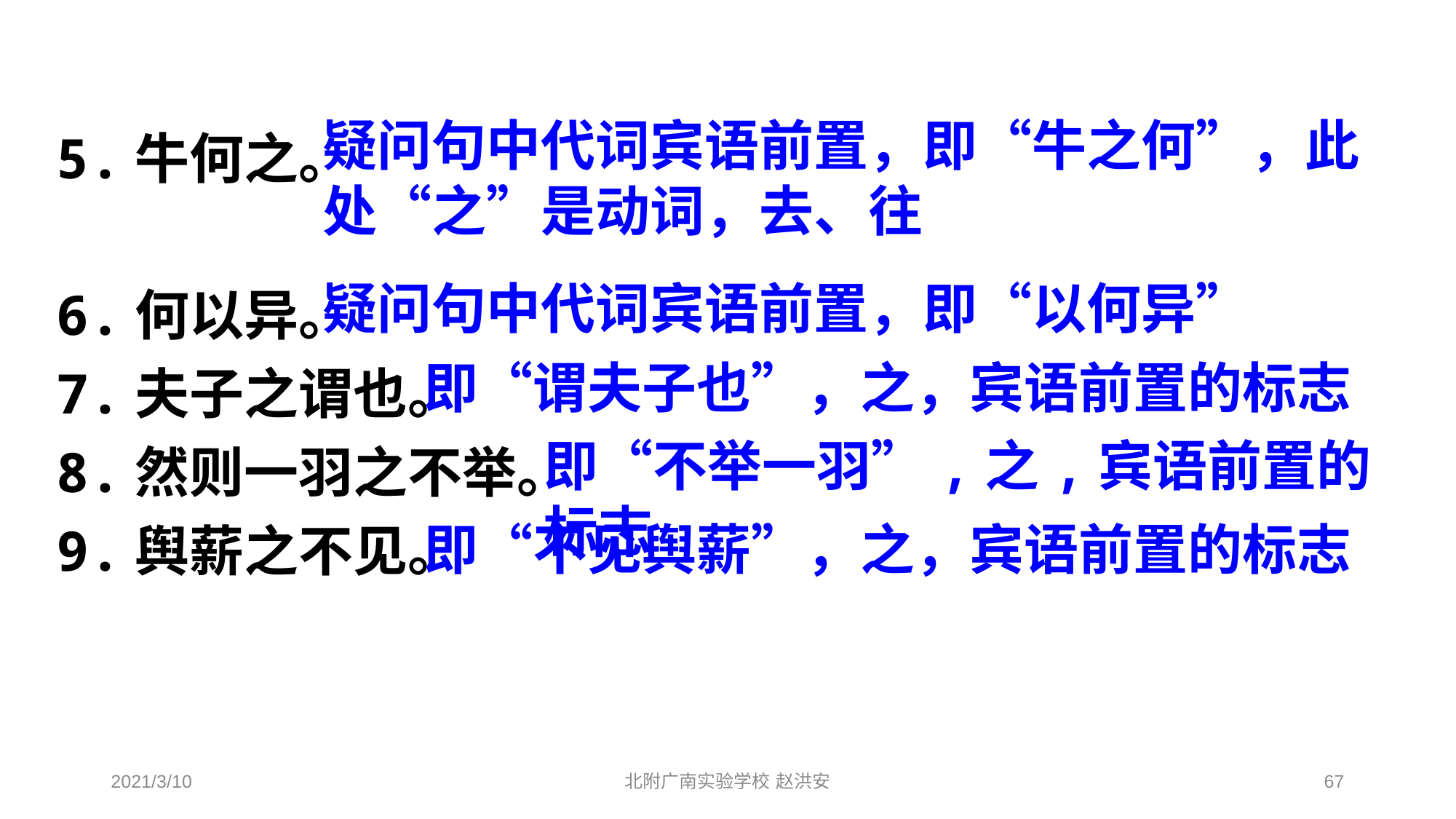

5.牛何之。

6.何以异。
7.夫子之谓也。
8.然则一羽之不举。
9.舆薪之不见。
疑问句中代词宾语前置，即“牛之何”，此处“之”是动词，去、往
疑问句中代词宾语前置，即“以何异”
即“谓夫子也”，之，宾语前置的标志
即“不举一羽”,之,宾语前置的标志
即“不见舆薪”，之，宾语前置的标志
2021/3/10
北附广南实验学校 赵洪安
67